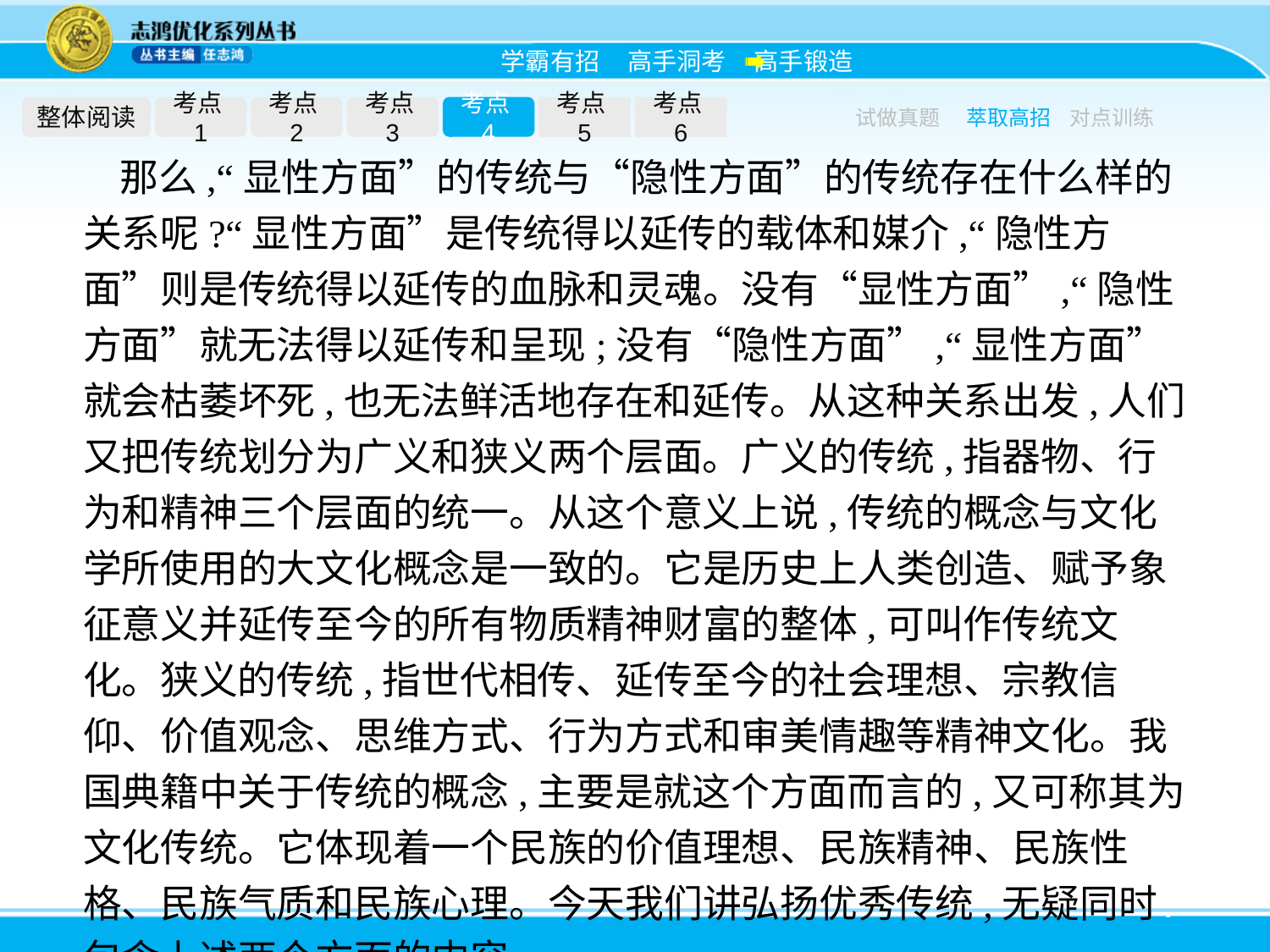

整体阅读
考点1
考点2
考点3
考点4
考点5
考点6
试做真题
萃取高招
对点训练
那么,“显性方面”的传统与“隐性方面”的传统存在什么样的关系呢?“显性方面”是传统得以延传的载体和媒介,“隐性方面”则是传统得以延传的血脉和灵魂。没有“显性方面”,“隐性方面”就无法得以延传和呈现;没有“隐性方面”,“显性方面”就会枯萎坏死,也无法鲜活地存在和延传。从这种关系出发,人们又把传统划分为广义和狭义两个层面。广义的传统,指器物、行为和精神三个层面的统一。从这个意义上说,传统的概念与文化学所使用的大文化概念是一致的。它是历史上人类创造、赋予象征意义并延传至今的所有物质精神财富的整体,可叫作传统文化。狭义的传统,指世代相传、延传至今的社会理想、宗教信仰、价值观念、思维方式、行为方式和审美情趣等精神文化。我国典籍中关于传统的概念,主要是就这个方面而言的,又可称其为文化传统。它体现着一个民族的价值理想、民族精神、民族性格、民族气质和民族心理。今天我们讲弘扬优秀传统,无疑同时包含上述两个方面的内容。